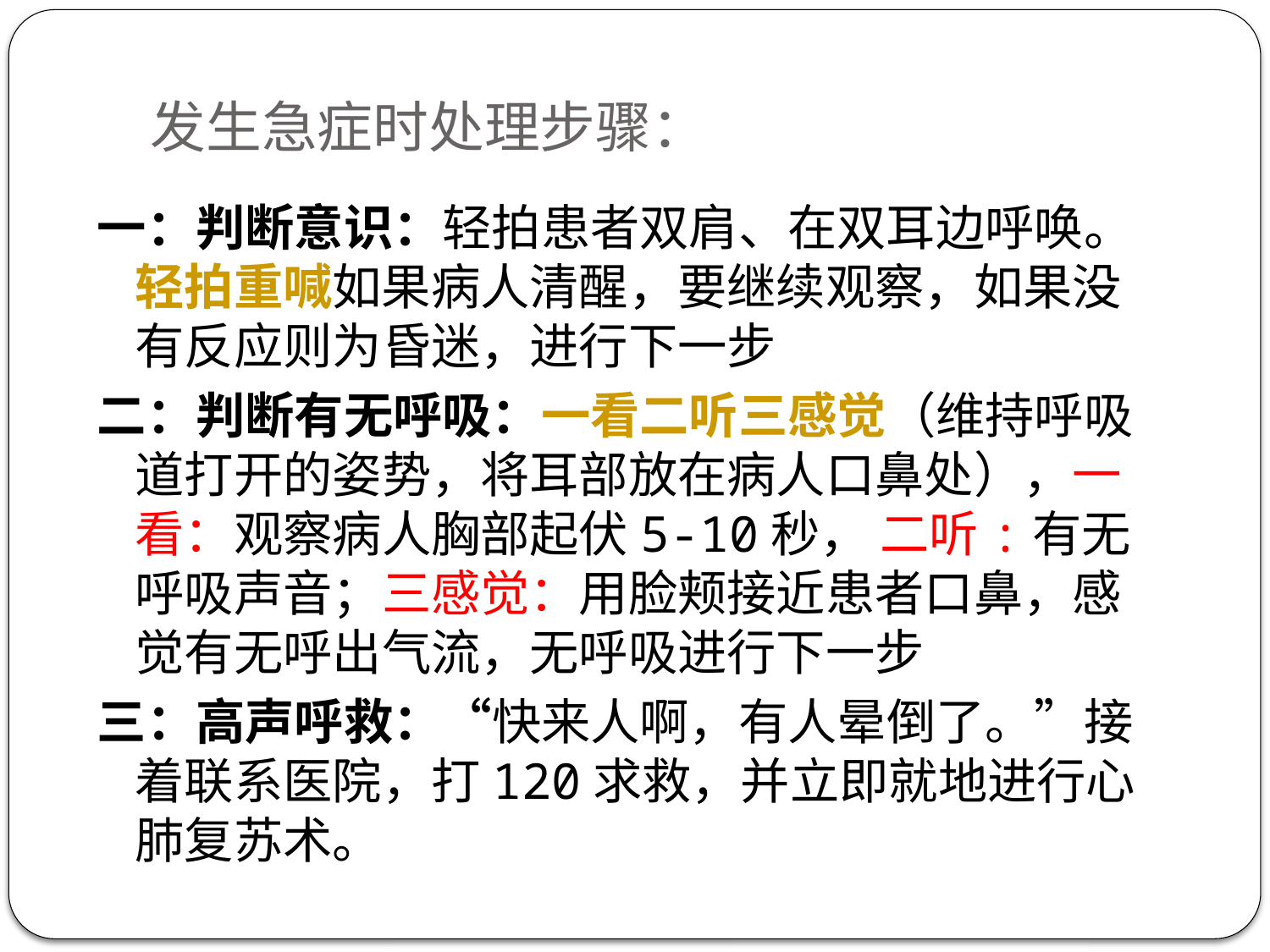

# 发生急症时处理步骤：
一：判断意识：轻拍患者双肩、在双耳边呼唤。轻拍重喊如果病人清醒，要继续观察，如果没有反应则为昏迷，进行下一步
二：判断有无呼吸：一看二听三感觉（维持呼吸道打开的姿势，将耳部放在病人口鼻处），一看：观察病人胸部起伏5-10秒， 二听:有无呼吸声音；三感觉：用脸颊接近患者口鼻，感觉有无呼出气流，无呼吸进行下一步
三：高声呼救：“快来人啊，有人晕倒了。”接着联系医院，打120求救，并立即就地进行心肺复苏术。